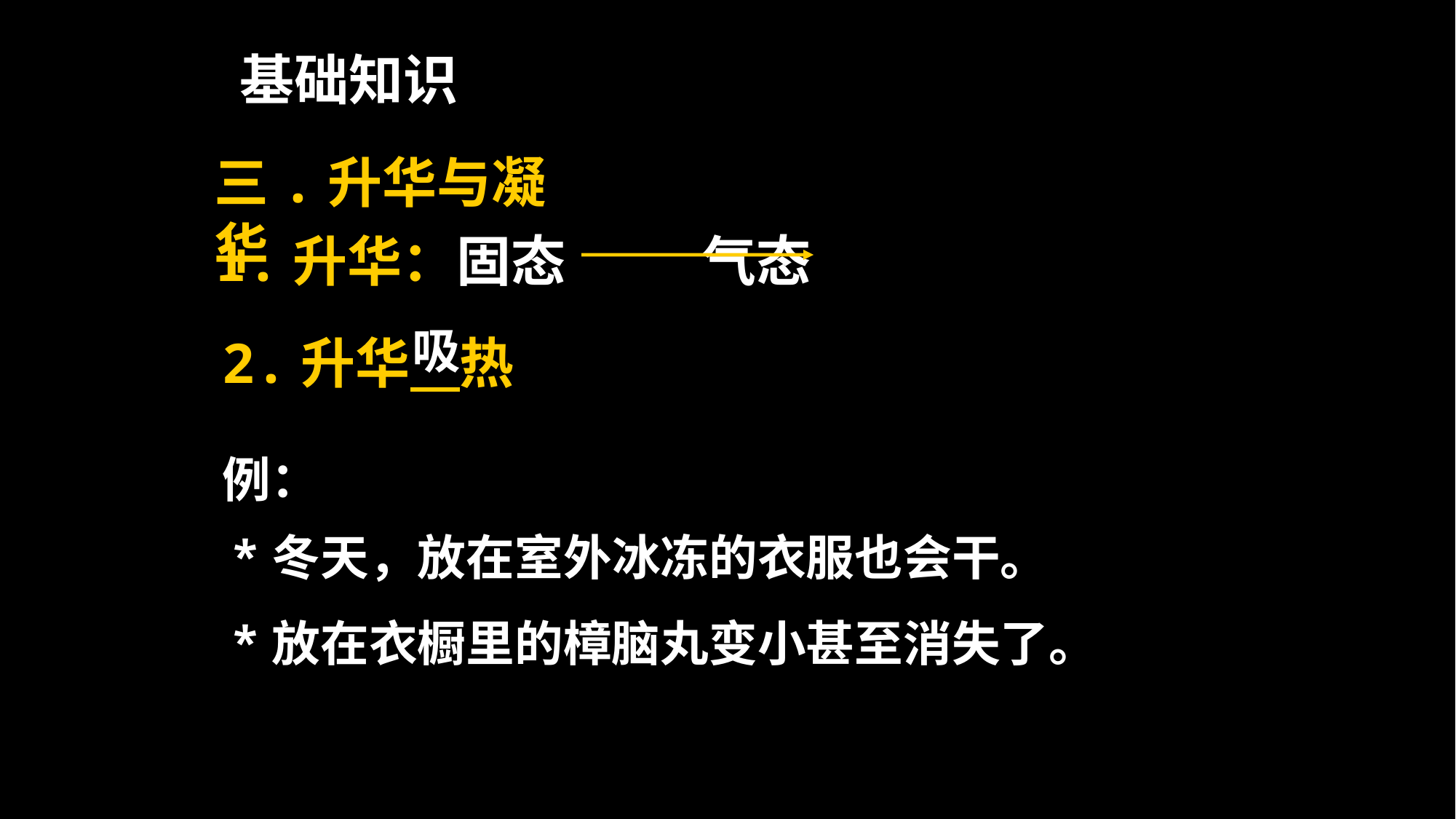

基础知识
三.升华与凝华
1.升华：固态           气态

吸
2.升华    热
例：
*冬天，放在室外冰冻的衣服也会干。
*放在衣橱里的樟脑丸变小甚至消失了。